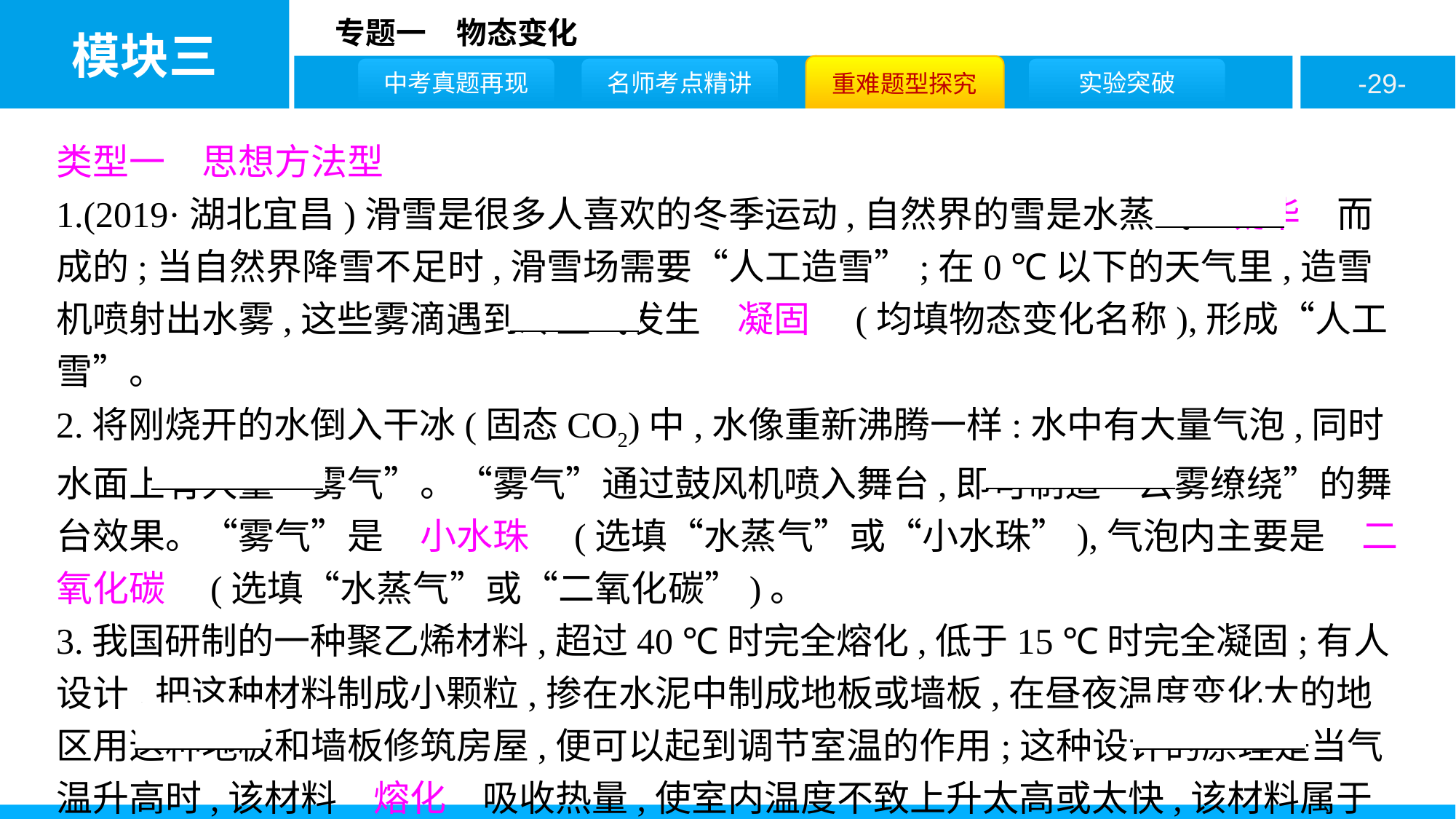

类型一　思想方法型
1.(2019·湖北宜昌)滑雪是很多人喜欢的冬季运动,自然界的雪是水蒸气　凝华　而成的;当自然界降雪不足时,滑雪场需要“人工造雪”;在0 ℃以下的天气里,造雪机喷射出水雾,这些雾滴遇到冷空气发生　凝固　(均填物态变化名称),形成“人工雪”。
2.将刚烧开的水倒入干冰(固态CO2)中,水像重新沸腾一样:水中有大量气泡,同时水面上有大量“雾气”。“雾气”通过鼓风机喷入舞台,即可制造“云雾缭绕”的舞台效果。“雾气”是　小水珠　(选填“水蒸气”或“小水珠”),气泡内主要是　二氧化碳　(选填“水蒸气”或“二氧化碳”)。
3.我国研制的一种聚乙烯材料,超过40 ℃时完全熔化,低于15 ℃时完全凝固;有人设计,把这种材料制成小颗粒,掺在水泥中制成地板或墙板,在昼夜温度变化大的地区用这种地板和墙板修筑房屋,便可以起到调节室温的作用;这种设计的原理是当气温升高时,该材料　熔化　吸收热量,使室内温度不致上升太高或太快,该材料属于　非晶体　。